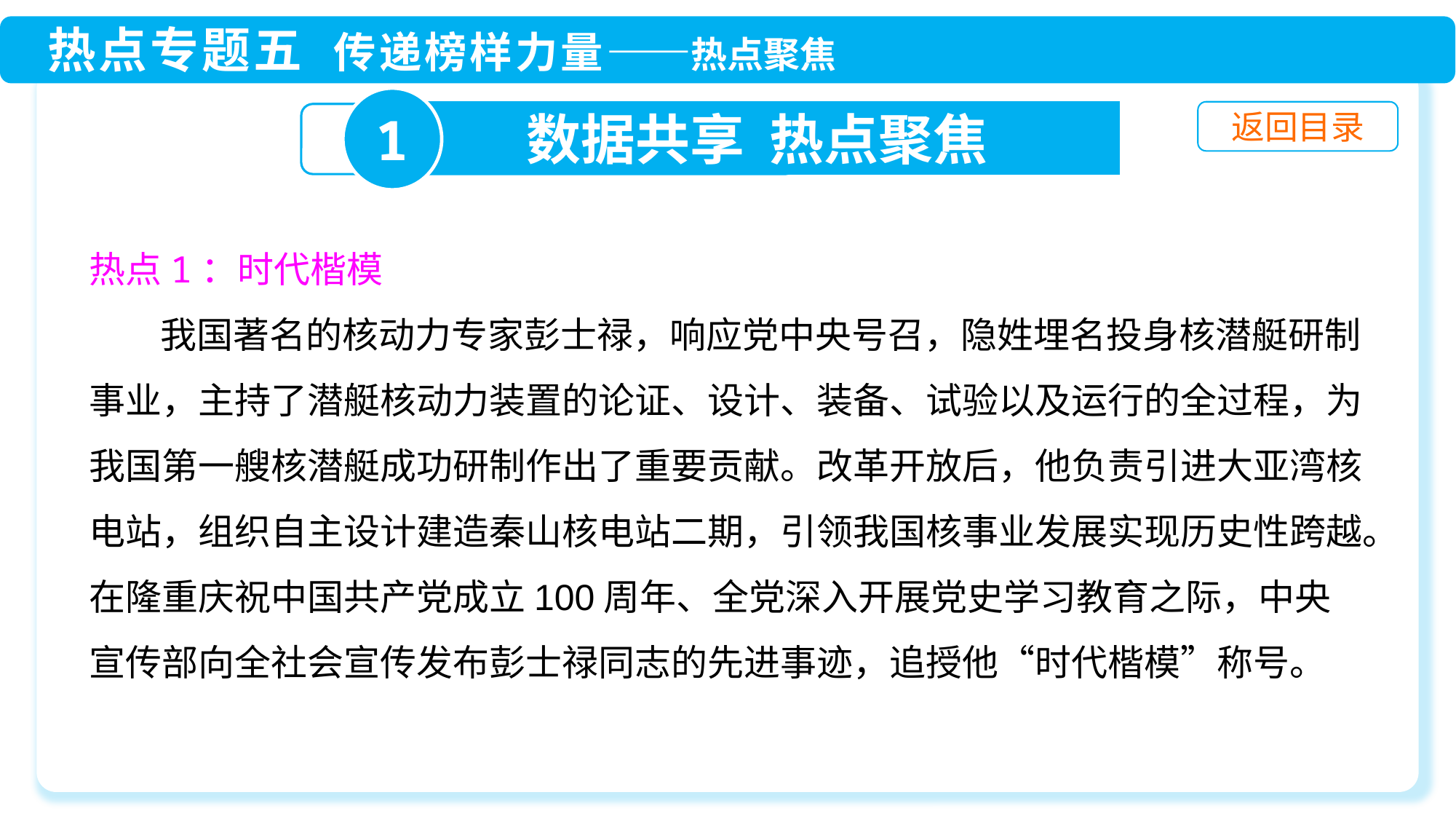

1
数据共享  热点聚焦

热点1：时代楷模
 我国著名的核动力专家彭士禄，响应党中央号召，隐姓埋名投身核潜艇研制事业，主持了潜艇核动力装置的论证、设计、装备、试验以及运行的全过程，为我国第一艘核潜艇成功研制作出了重要贡献。改革开放后，他负责引进大亚湾核电站，组织自主设计建造秦山核电站二期，引领我国核事业发展实现历史性跨越。在隆重庆祝中国共产党成立100周年、全党深入开展党史学习教育之际，中央宣传部向全社会宣传发布彭士禄同志的先进事迹，追授他“时代楷模”称号。